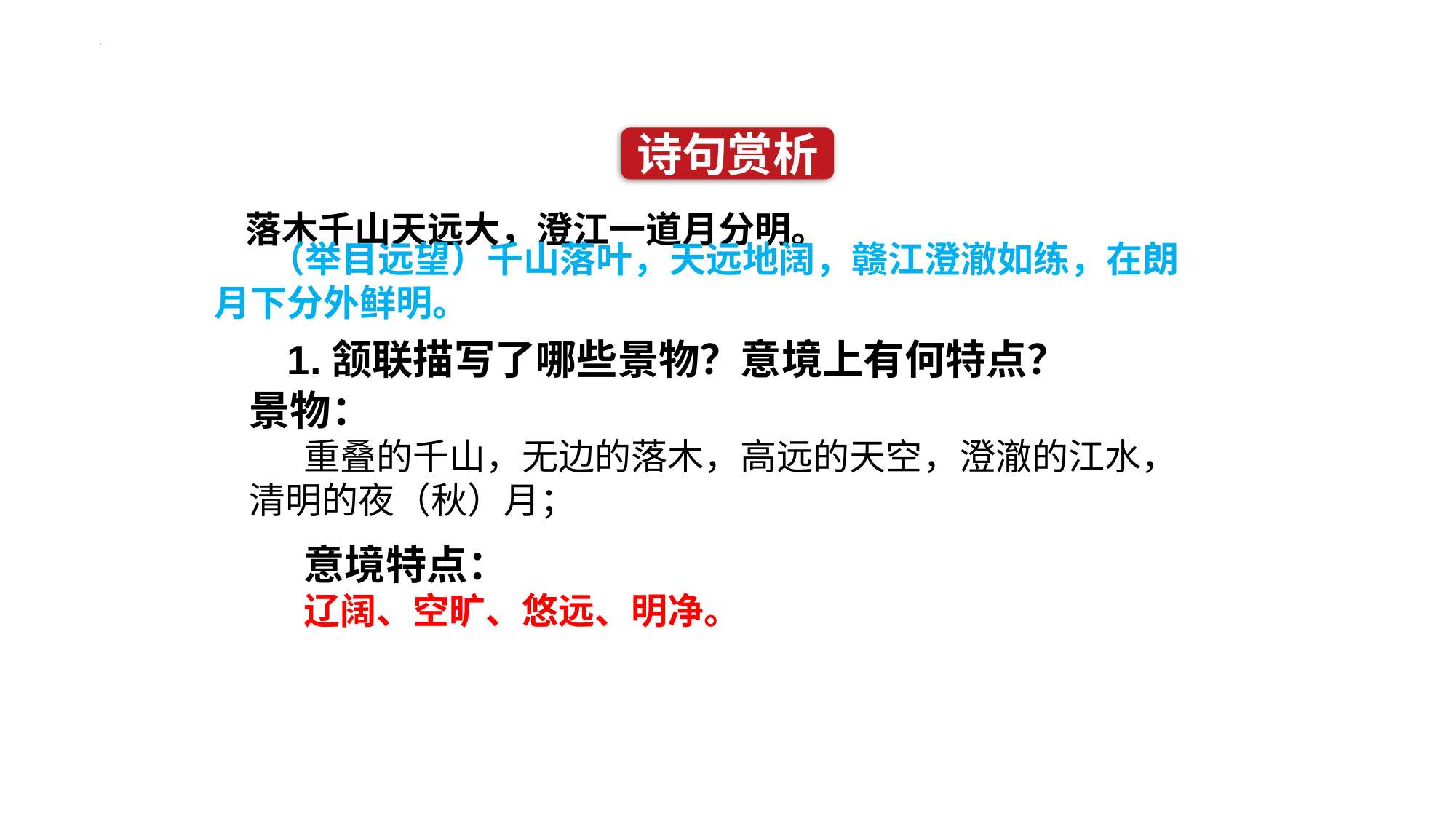

诗句赏析
落木千山天远大，澄江一道月分明。
（举目远望）千山落叶，天远地阔，赣江澄澈如练，在朗月下分外鲜明。
1.颔联描写了哪些景物？意境上有何特点？
景物：
重叠的千山，无边的落木，高远的天空，澄澈的江水，清明的夜（秋）月；
意境特点：
辽阔、空旷、悠远、明净。